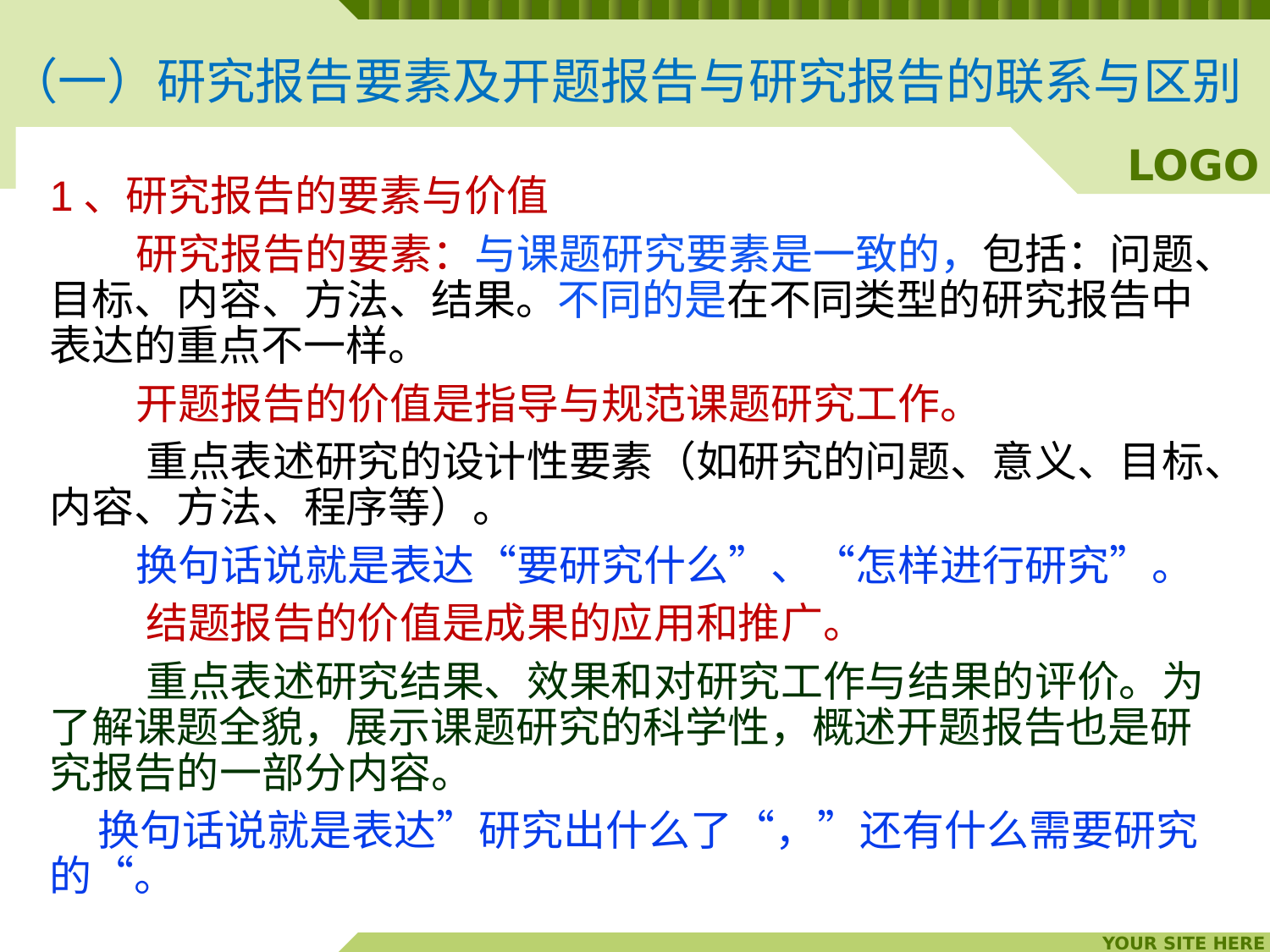

（一）研究报告要素及开题报告与研究报告的联系与区别

1、研究报告的要素与价值
        研究报告的要素：与课题研究要素是一致的，包括：问题、目标、内容、方法、结果。不同的是在不同类型的研究报告中表达的重点不一样。
        开题报告的价值是指导与规范课题研究工作。
         重点表述研究的设计性要素（如研究的问题、意义、目标、内容、方法、程序等）。
        换句话说就是表达“要研究什么”、“怎样进行研究”。
         结题报告的价值是成果的应用和推广。
         重点表述研究结果、效果和对研究工作与结果的评价。为了解课题全貌，展示课题研究的科学性，概述开题报告也是研究报告的一部分内容。
    换句话说就是表达”研究出什么了“，”还有什么需要研究的“。